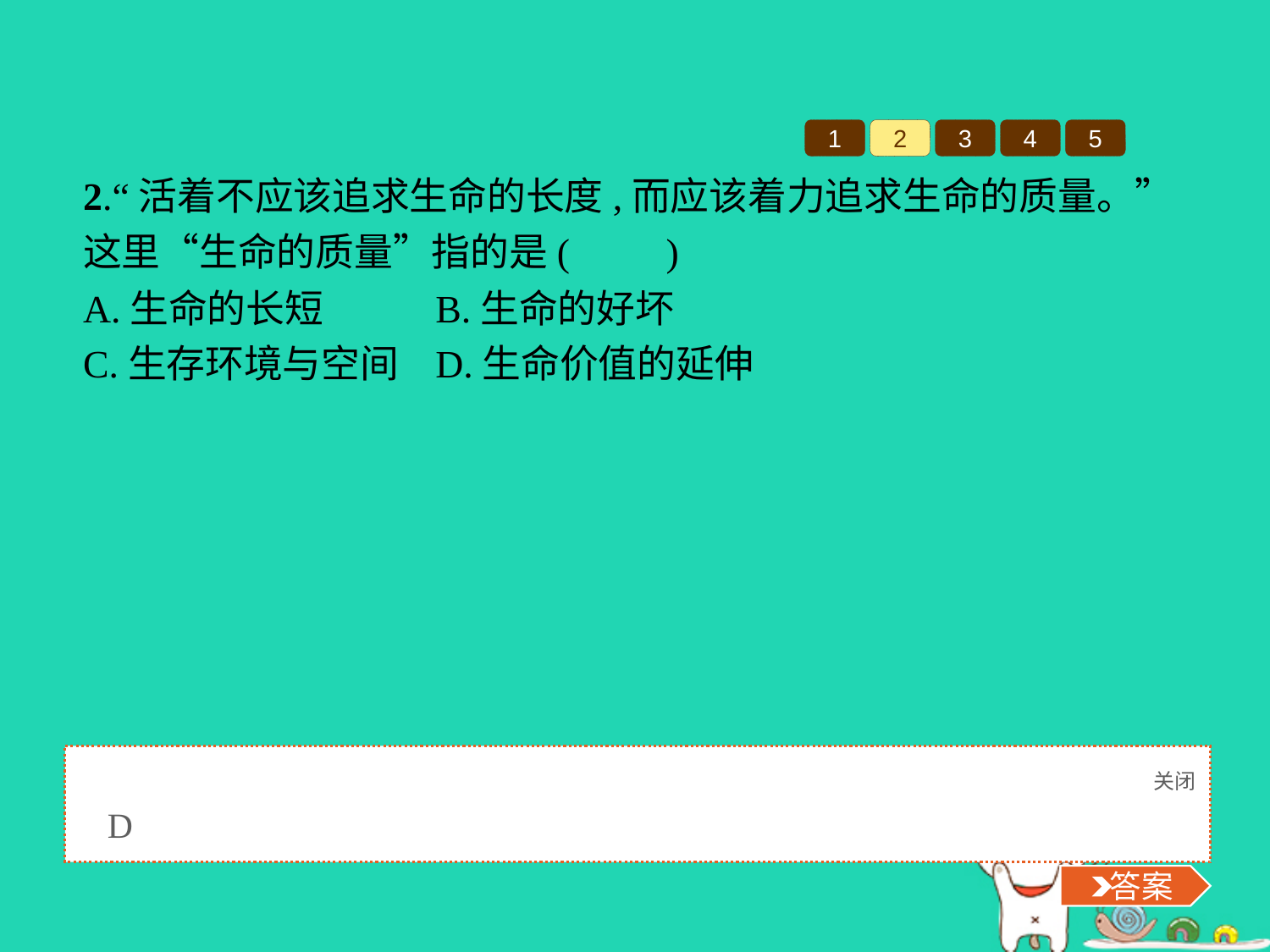

1
2
3
4
5
2.“活着不应该追求生命的长度,而应该着力追求生命的质量。”这里“生命的质量”指的是(　　)
A.生命的长短		B.生命的好坏
C.生存环境与空间	D.生命价值的延伸

关闭
  答案

D
  答案